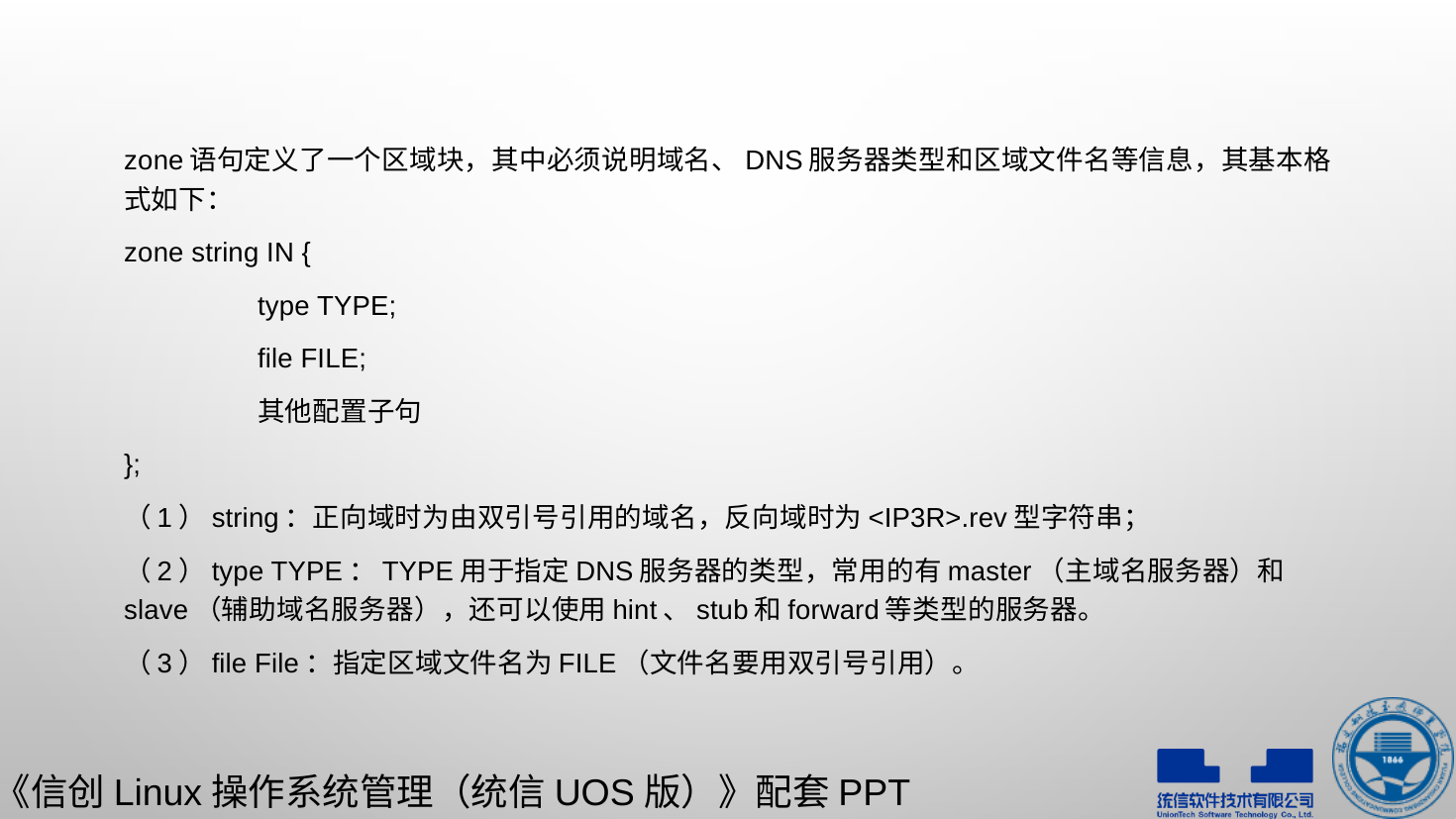

zone语句定义了一个区域块，其中必须说明域名、DNS服务器类型和区域文件名等信息，其基本格式如下：
zone string IN {
	type TYPE;
	file FILE;
	其他配置子句
};
（1）string：正向域时为由双引号引用的域名，反向域时为<IP3R>.rev型字符串；
（2）type TYPE：TYPE用于指定DNS服务器的类型，常用的有master（主域名服务器）和slave（辅助域名服务器），还可以使用hint、stub和forward等类型的服务器。
（3）file File：指定区域文件名为FILE（文件名要用双引号引用）。